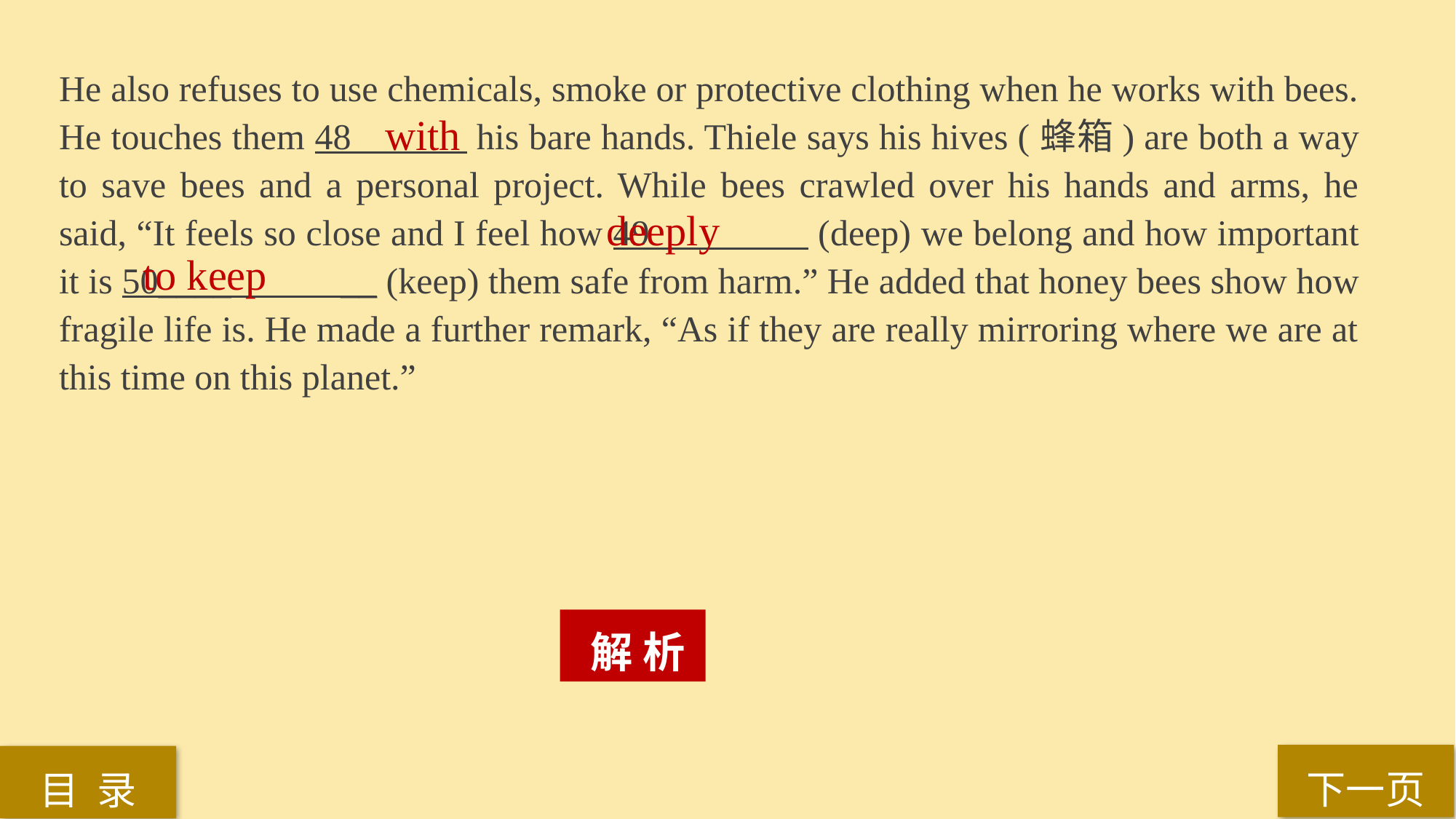

He also refuses to use chemicals, smoke or protective clothing when he works with bees. He touches them 48             his bare hands. Thiele says his hives (蜂箱) are both a way to save bees and a personal project. While bees crawled over his hands and arms, he said, “It feels so close and I feel how 49                 (deep) we belong and how important it is 50____            __ (keep) them safe from harm.” He added that honey bees show how fragile life is. He made a further remark, “As if they are really mirroring where we are at this time on this planet.”
with
deeply
to keep
 解 析